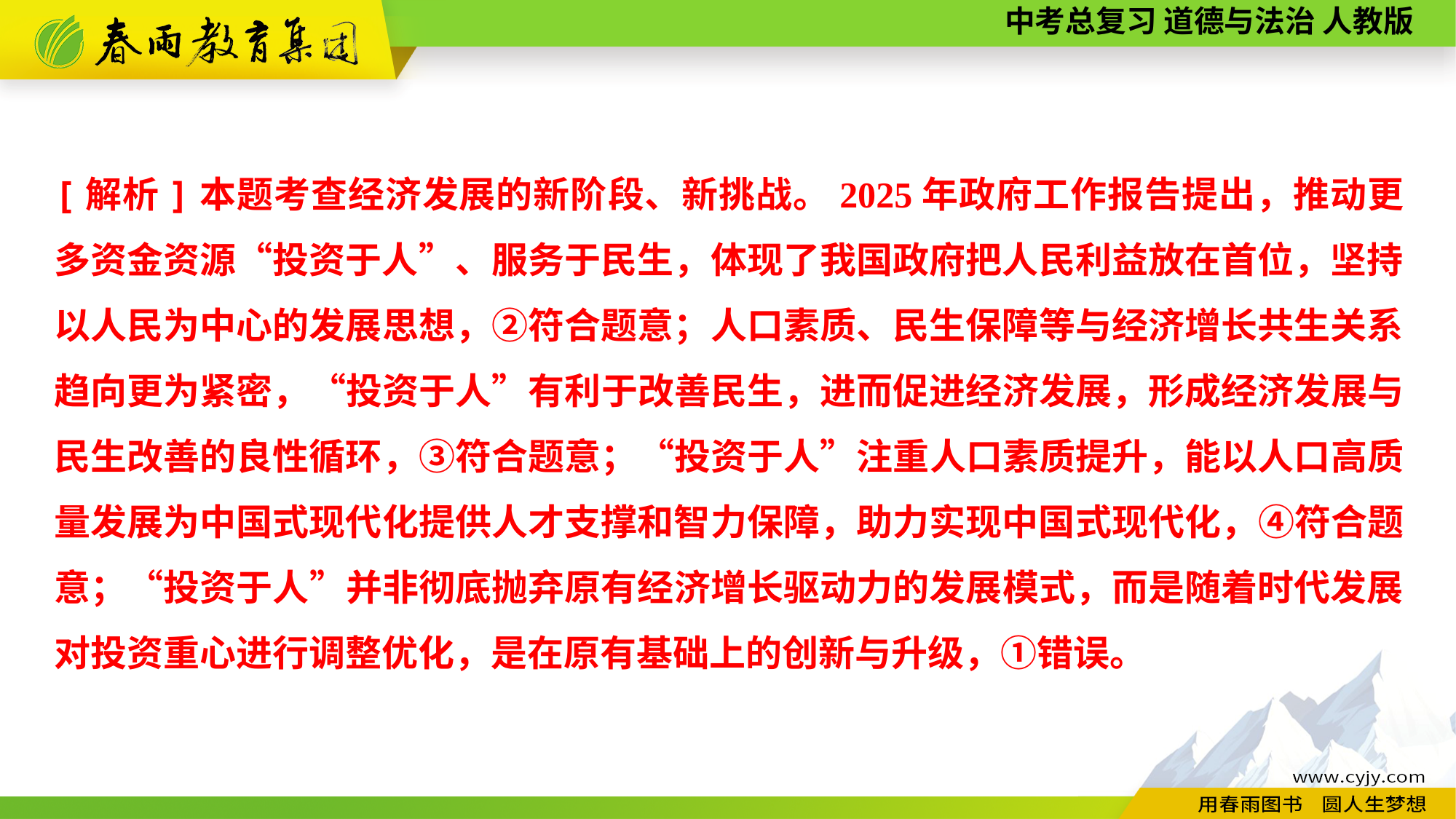

[解析]本题考查经济发展的新阶段、新挑战。2025年政府工作报告提出，推动更多资金资源“投资于人”、服务于民生，体现了我国政府把人民利益放在首位，坚持以人民为中心的发展思想，②符合题意；人口素质、民生保障等与经济增长共生关系趋向更为紧密，“投资于人”有利于改善民生，进而促进经济发展，形成经济发展与民生改善的良性循环，③符合题意；“投资于人”注重人口素质提升，能以人口高质量发展为中国式现代化提供人才支撑和智力保障，助力实现中国式现代化，④符合题意；“投资于人”并非彻底抛弃原有经济增长驱动力的发展模式，而是随着时代发展对投资重心进行调整优化，是在原有基础上的创新与升级，①错误。